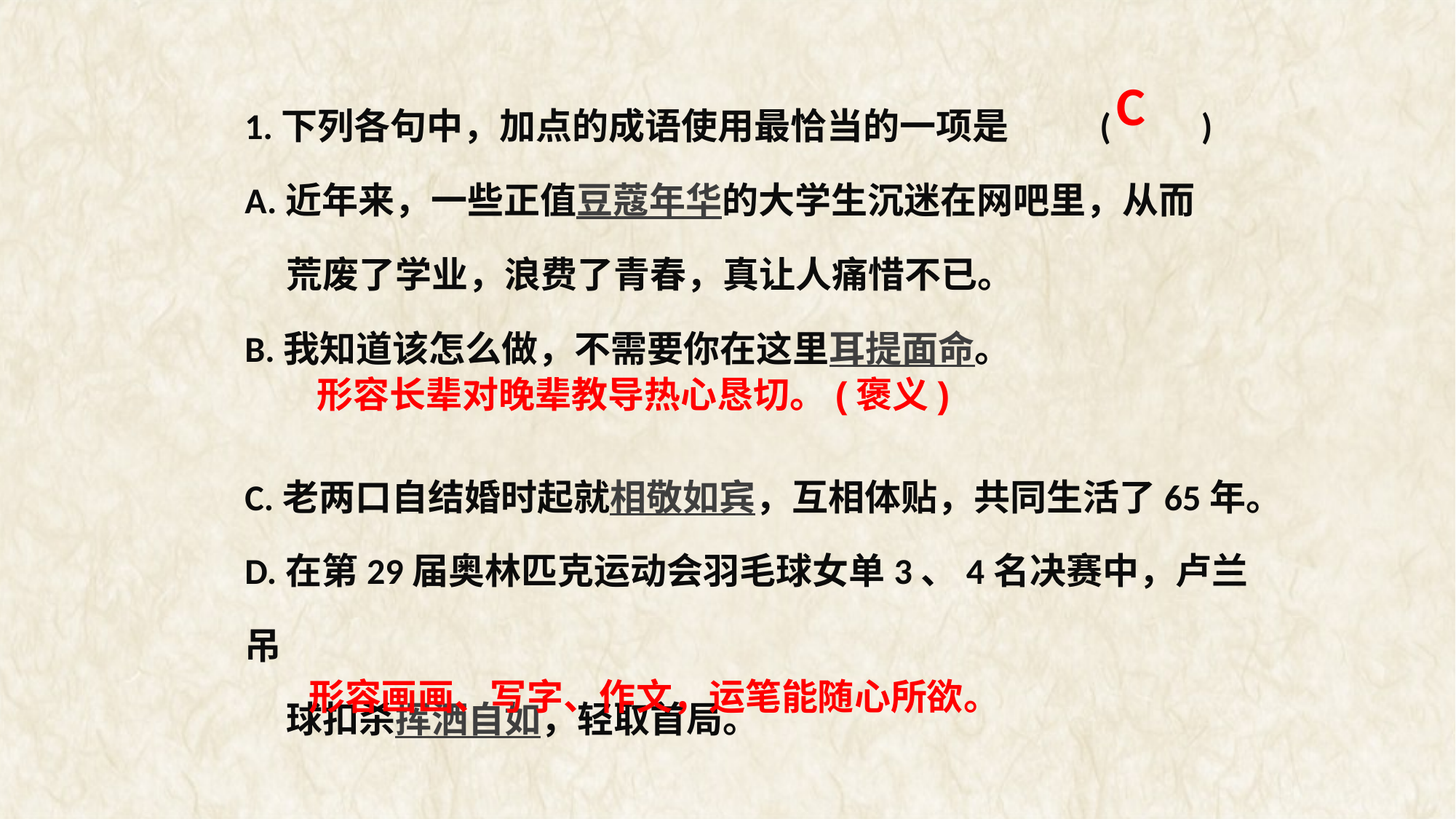

C
1.下列各句中，加点的成语使用最恰当的一项是          (　　)
A.近年来，一些正值豆蔻年华的大学生沉迷在网吧里，从而
    荒废了学业，浪费了青春，真让人痛惜不已。
B.我知道该怎么做，不需要你在这里耳提面命。

C.老两口自结婚时起就相敬如宾，互相体贴，共同生活了65年。
D.在第29届奥林匹克运动会羽毛球女单3、4名决赛中，卢兰吊
    球扣杀挥洒自如，轻取首局。
形容长辈对晚辈教导热心恳切。(褒义)
形容画画、写字、作文，运笔能随心所欲。